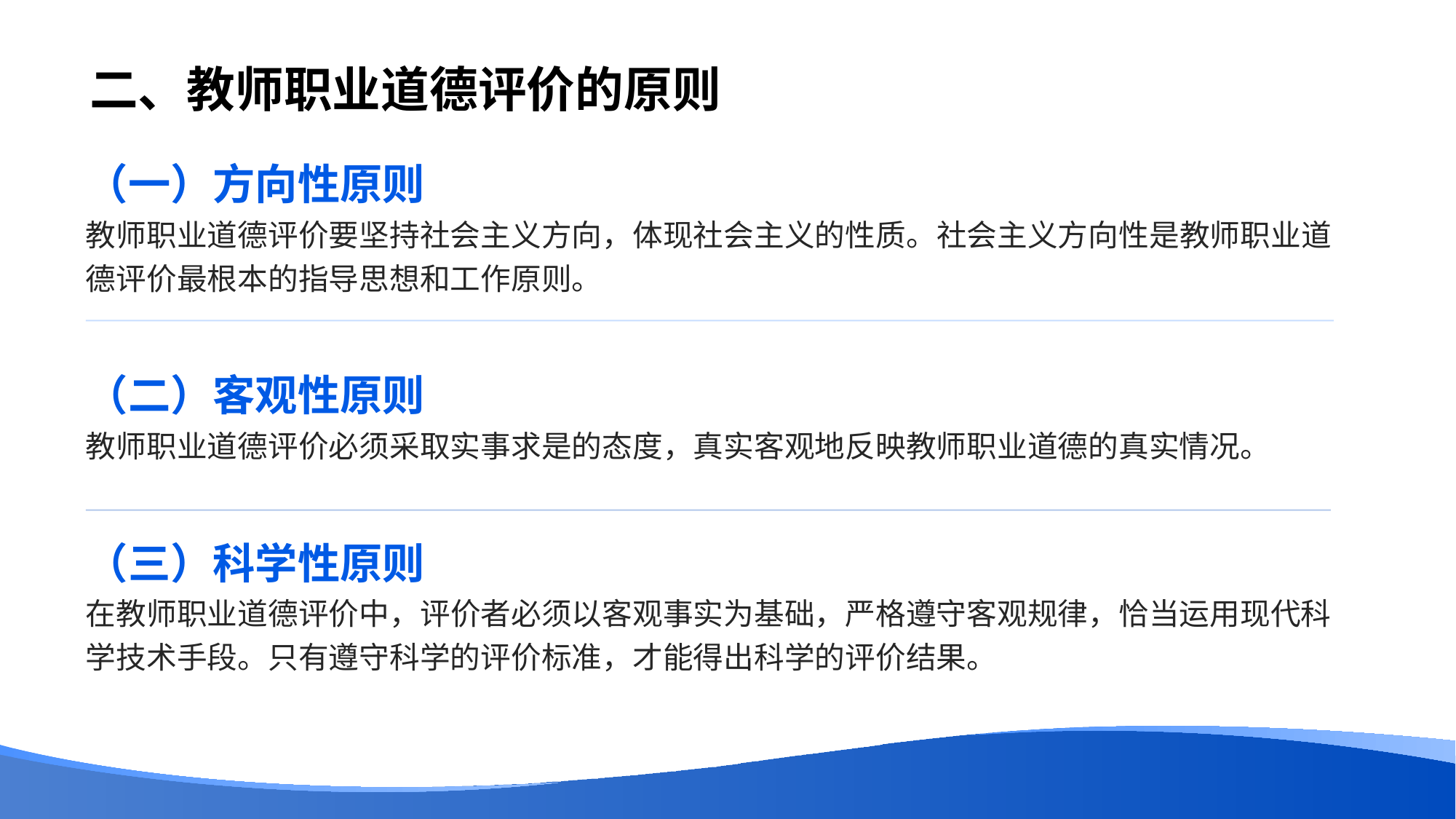

# 二、教师职业道德评价的原则
（一）方向性原则
教师职业道德评价要坚持社会主义方向，体现社会主义的性质。社会主义方向性是教师职业道德评价最根本的指导思想和工作原则。
（二）客观性原则
教师职业道德评价必须采取实事求是的态度，真实客观地反映教师职业道德的真实情况。
（三）科学性原则
在教师职业道德评价中，评价者必须以客观事实为基础，严格遵守客观规律，恰当运用现代科学技术手段。只有遵守科学的评价标准，才能得出科学的评价结果。